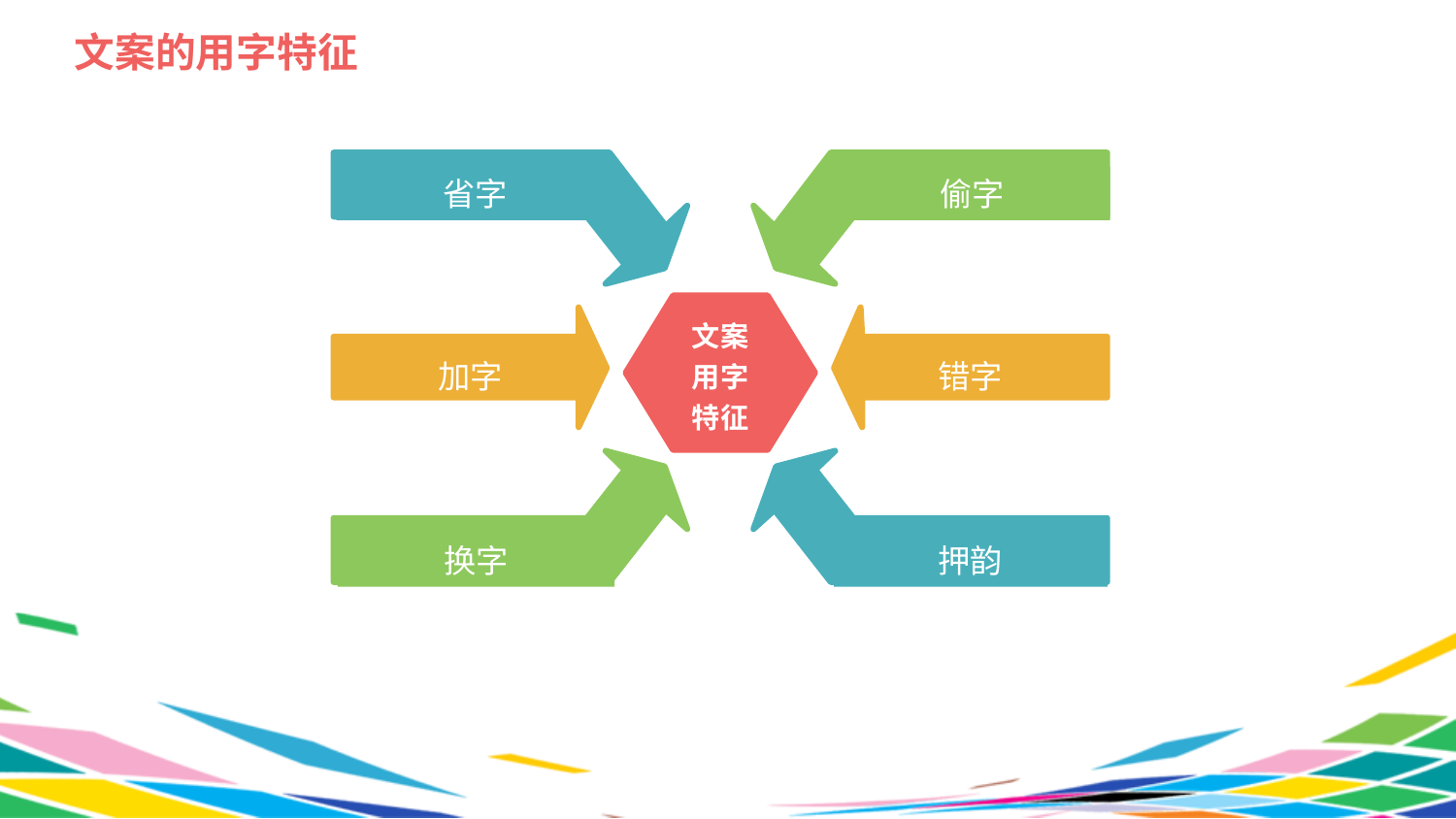

文案的用字特征

省字

偷字

文案
用字
特征

加字

错字

换字

押韵